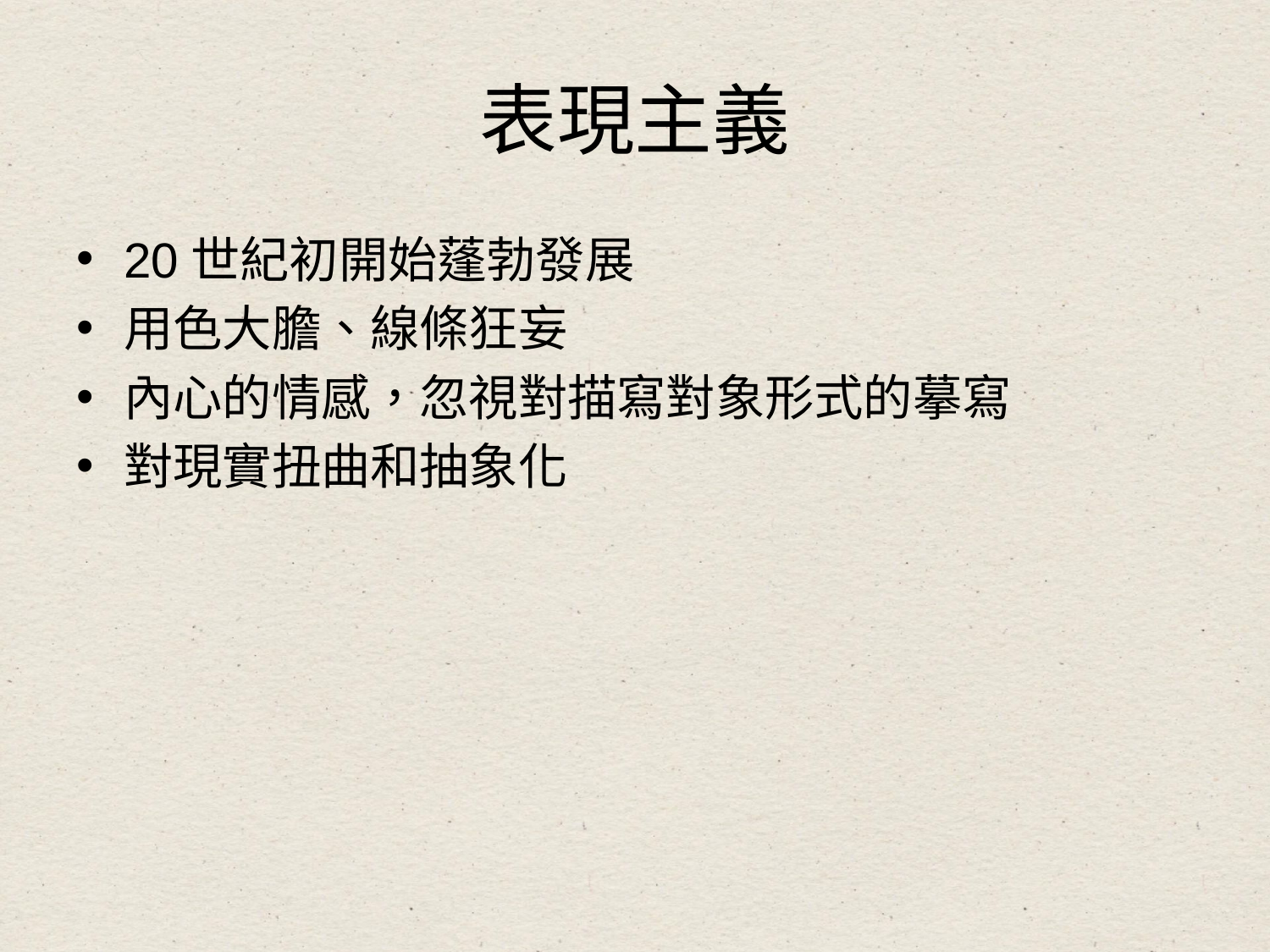

# 表現主義
20世紀初開始蓬勃發展
用色大膽、線條狂妄
內心的情感，忽視對描寫對象形式的摹寫
對現實扭曲和抽象化